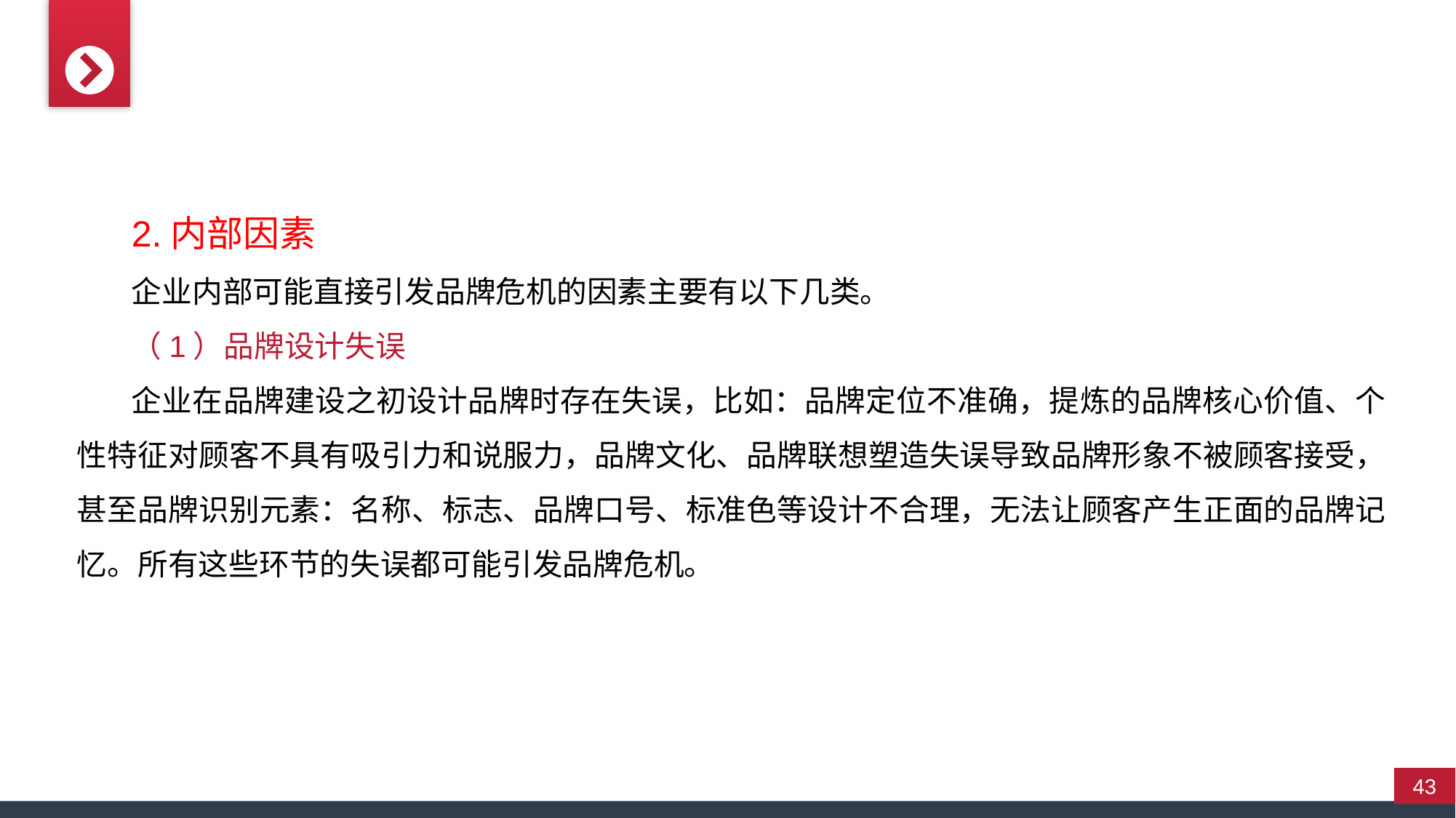

2.内部因素
企业内部可能直接引发品牌危机的因素主要有以下几类。
（1）品牌设计失误
企业在品牌建设之初设计品牌时存在失误，比如：品牌定位不准确，提炼的品牌核心价值、个性特征对顾客不具有吸引力和说服力，品牌文化、品牌联想塑造失误导致品牌形象不被顾客接受，甚至品牌识别元素：名称、标志、品牌口号、标准色等设计不合理，无法让顾客产生正面的品牌记忆。所有这些环节的失误都可能引发品牌危机。